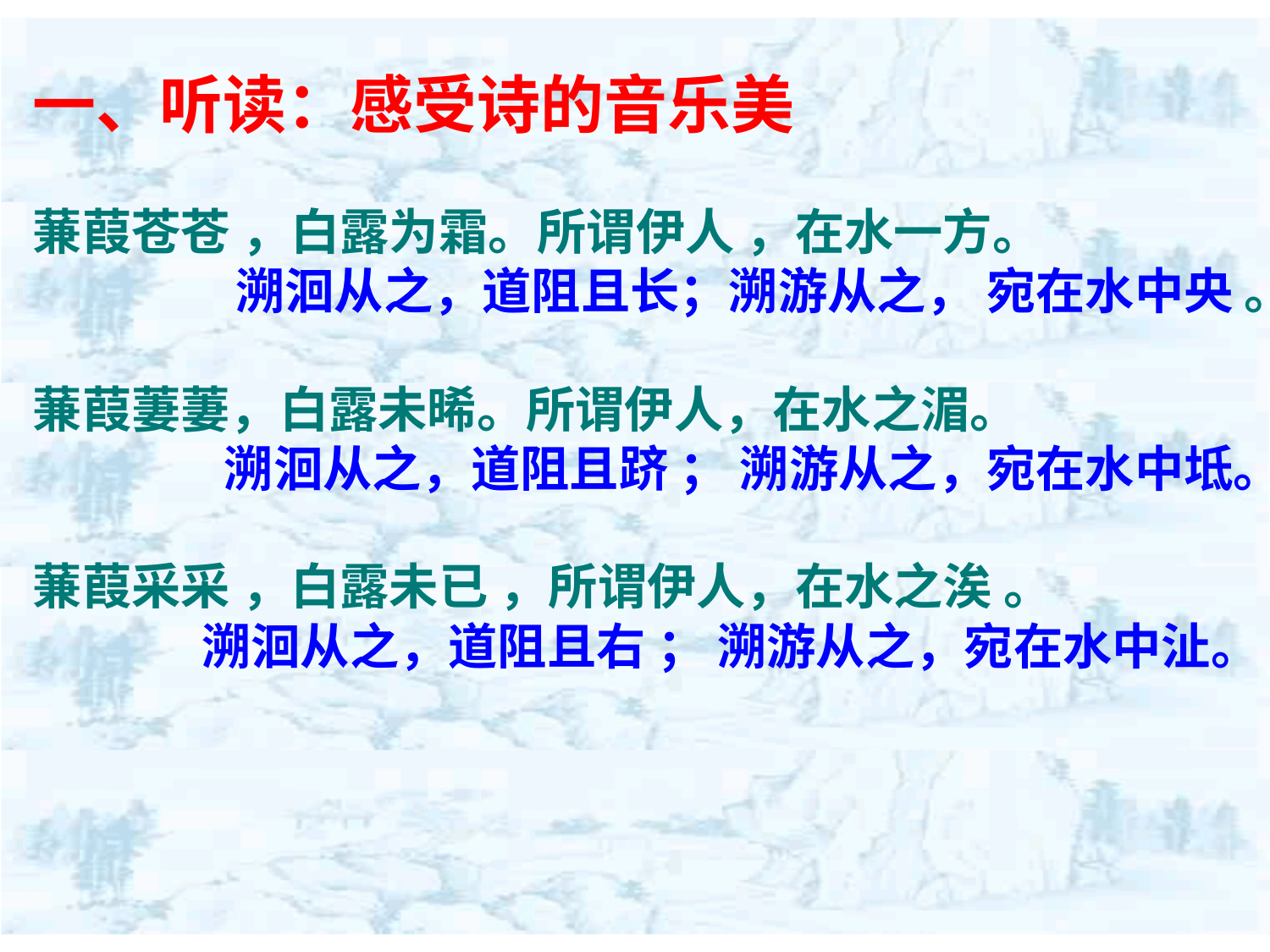

一、听读：感受诗的音乐美

蒹葭苍苍 ，白露为霜。所谓伊人 ，在水一方。
                 溯洄从之，道阻且长；溯游从之， 宛在水中央 。

蒹葭萋萋，白露未晞。所谓伊人，在水之湄。
                溯洄从之，道阻且跻 ； 溯游从之，宛在水中坻。

蒹葭采采 ，白露未已 ，所谓伊人，在水之涘 。
              溯洄从之，道阻且右 ； 溯游从之，宛在水中沚。